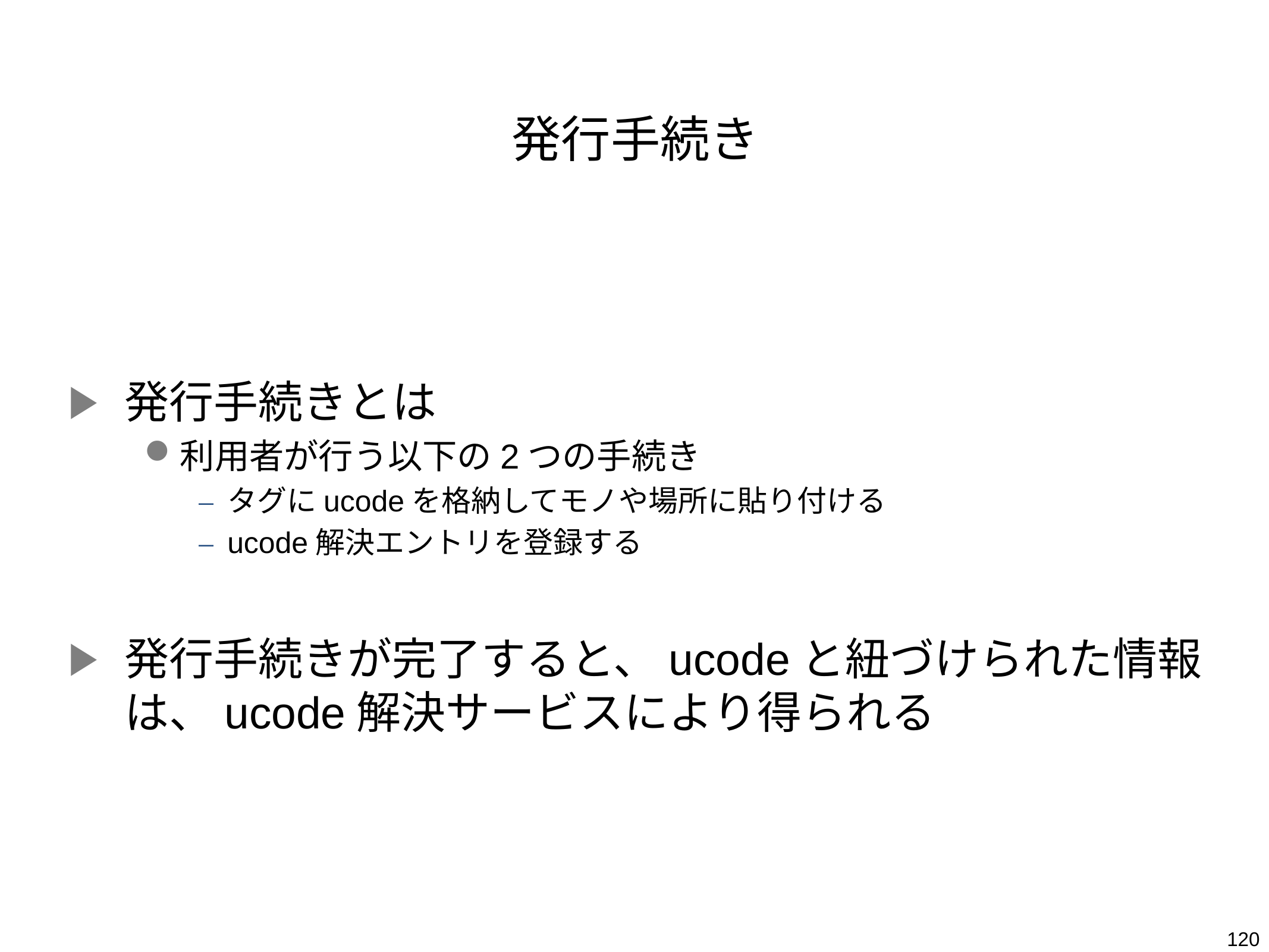

# 発行手続き
発行手続きとは
利用者が行う以下の2つの手続き
タグにucodeを格納してモノや場所に貼り付ける
ucode解決エントリを登録する

発行手続きが完了すると、ucodeと紐づけられた情報は、ucode解決サービスにより得られる
120